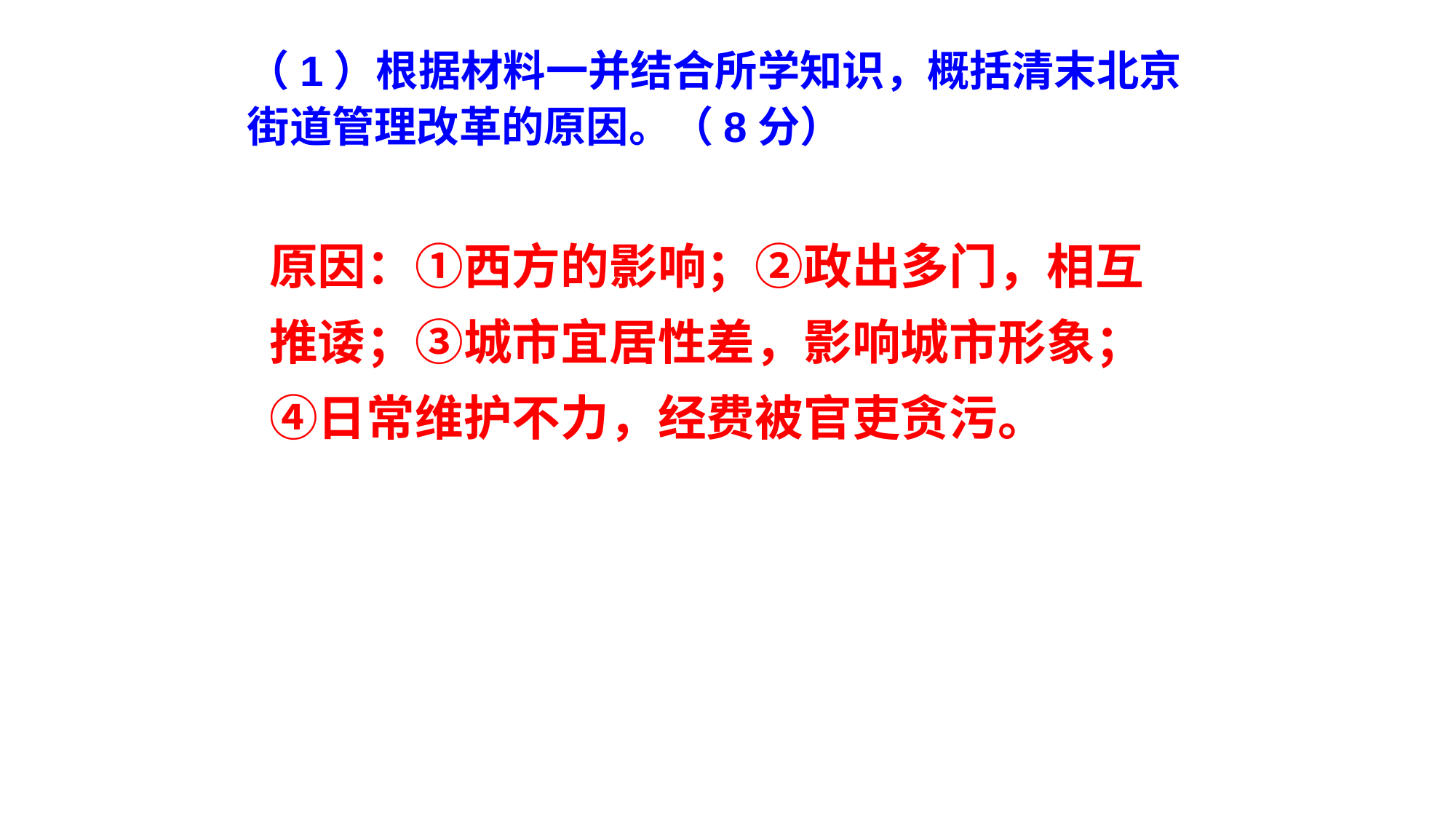

（1）根据材料一并结合所学知识，概括清末北京街道管理改革的原因。（8分）
原因：①西方的影响；②政出多门，相互推诿；③城市宜居性差，影响城市形象；④日常维护不力，经费被官吏贪污。